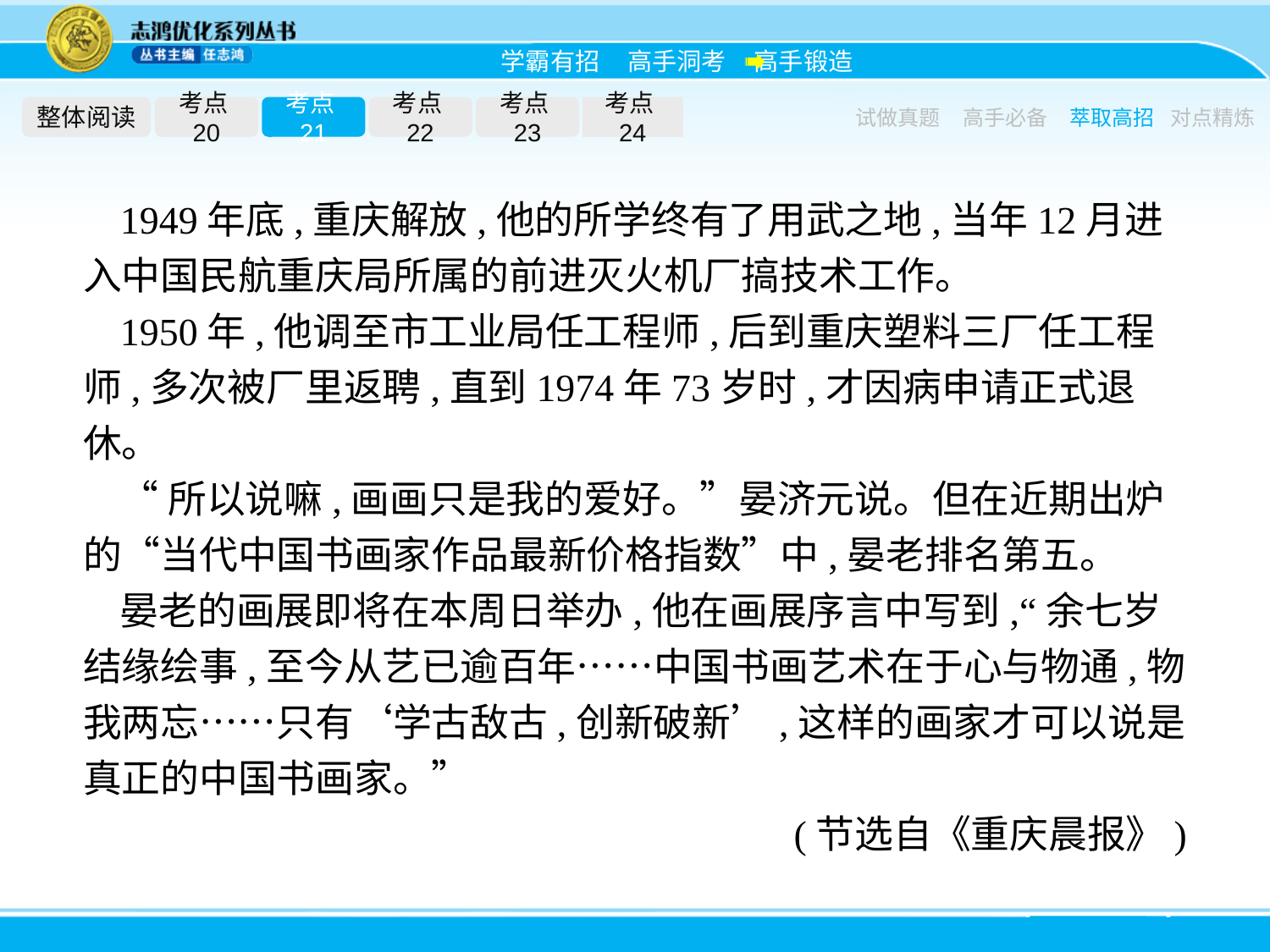

整体阅读
考点20
考点21
考点22
考点23
考点24
试做真题
高手必备
萃取高招
对点精炼
1949年底,重庆解放,他的所学终有了用武之地,当年12月进入中国民航重庆局所属的前进灭火机厂搞技术工作。
1950年,他调至市工业局任工程师,后到重庆塑料三厂任工程师,多次被厂里返聘,直到1974年73岁时,才因病申请正式退休。
“所以说嘛,画画只是我的爱好。”晏济元说。但在近期出炉的“当代中国书画家作品最新价格指数”中,晏老排名第五。
晏老的画展即将在本周日举办,他在画展序言中写到,“余七岁结缘绘事,至今从艺已逾百年……中国书画艺术在于心与物通,物我两忘……只有‘学古敌古,创新破新’,这样的画家才可以说是真正的中国书画家。”
(节选自《重庆晨报》)